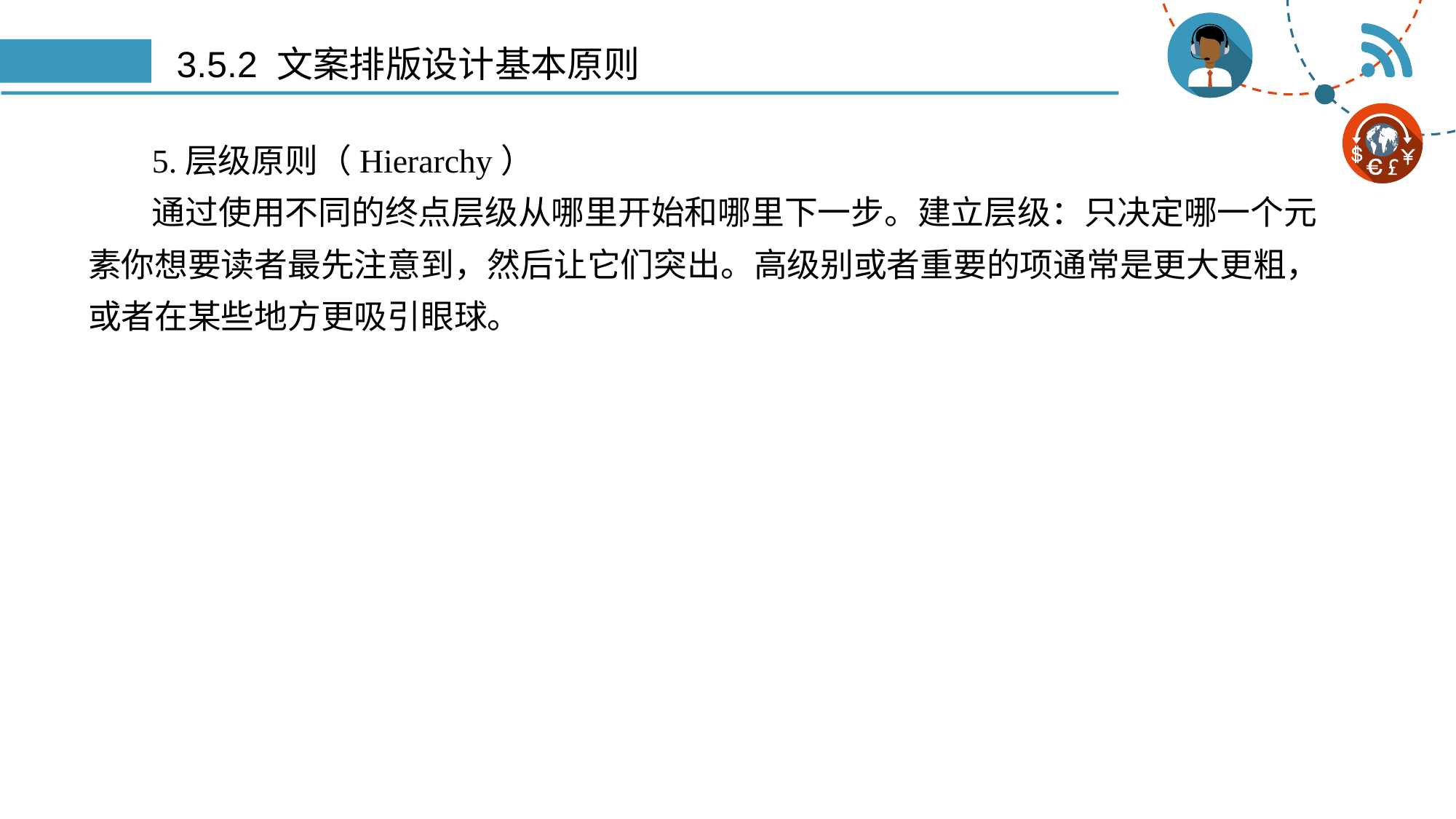

# 3.5.2 文案排版设计基本原则
5.层级原则（Hierarchy）
通过使用不同的终点层级从哪里开始和哪里下一步。建立层级：只决定哪一个元素你想要读者最先注意到，然后让它们突出。高级别或者重要的项通常是更大更粗，或者在某些地方更吸引眼球。